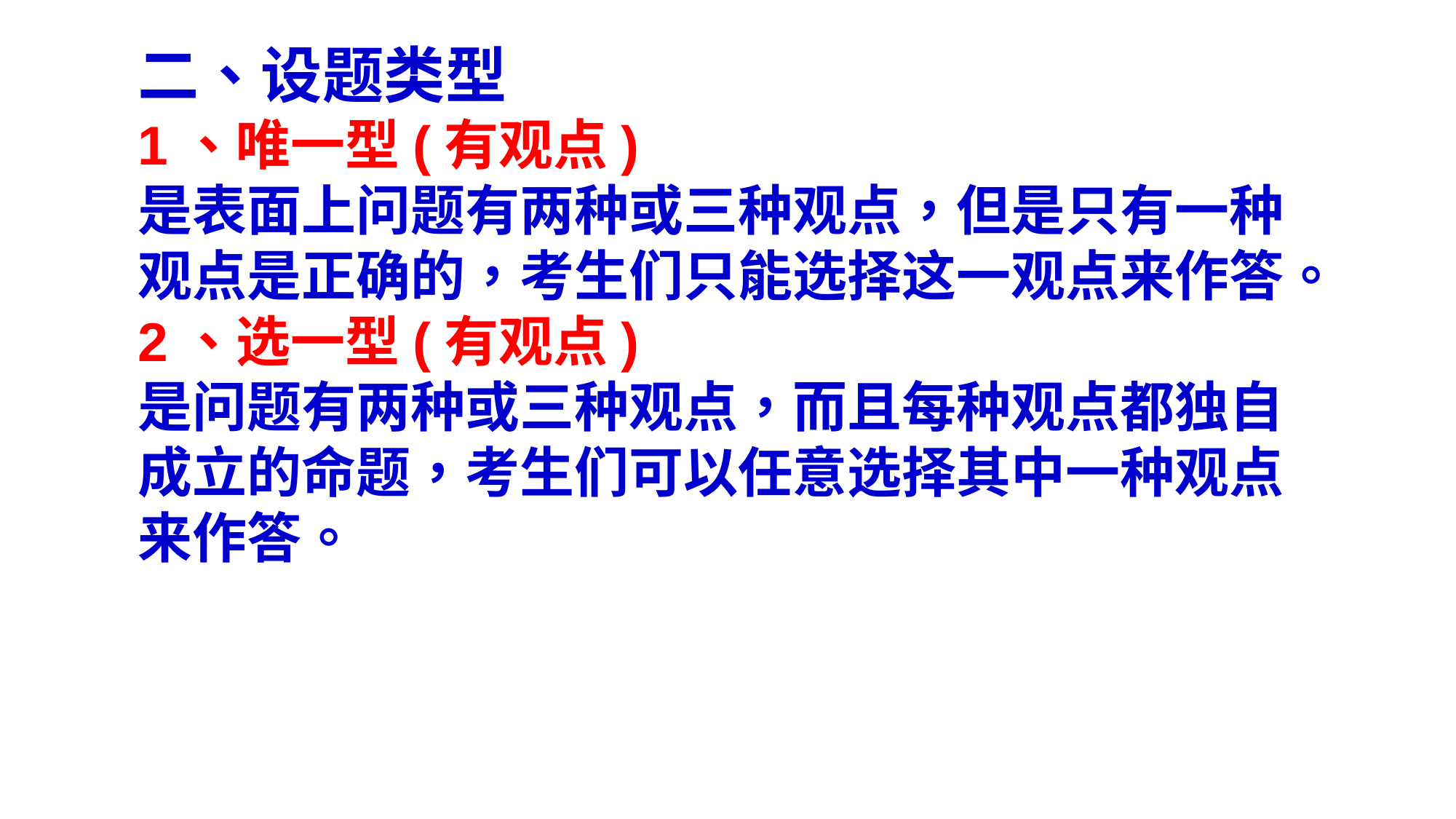

二、设题类型
1、唯一型(有观点)
是表面上问题有两种或三种观点，但是只有一种观点是正确的，考生们只能选择这一观点来作答。
2、选一型(有观点)
是问题有两种或三种观点，而且每种观点都独自成立的命题，考生们可以任意选择其中一种观点来作答。

32